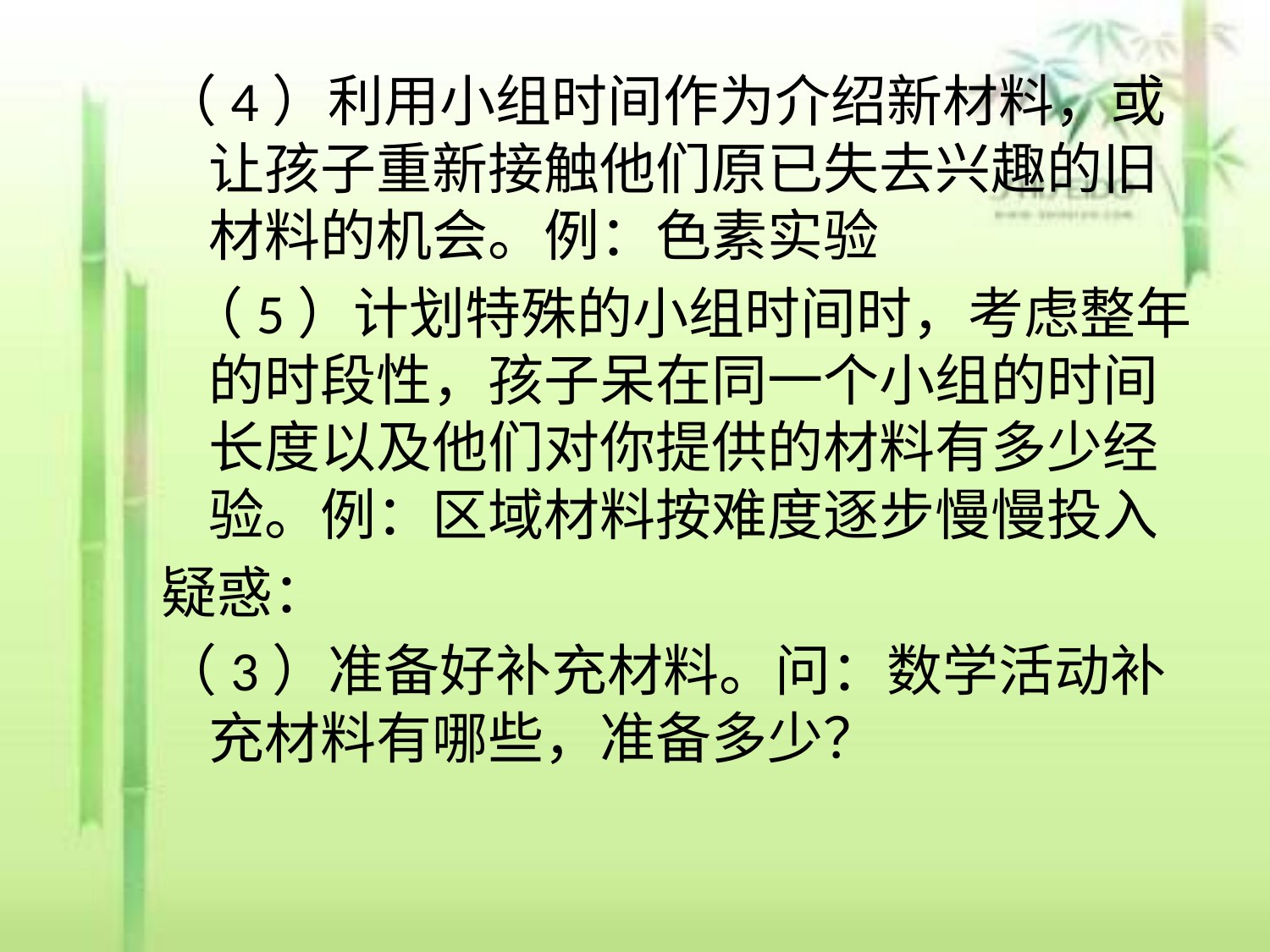

（4）利用小组时间作为介绍新材料，或让孩子重新接触他们原已失去兴趣的旧材料的机会。例：色素实验
 （5）计划特殊的小组时间时，考虑整年的时段性，孩子呆在同一个小组的时间长度以及他们对你提供的材料有多少经验。例：区域材料按难度逐步慢慢投入
疑惑：
（3）准备好补充材料。问：数学活动补充材料有哪些，准备多少？